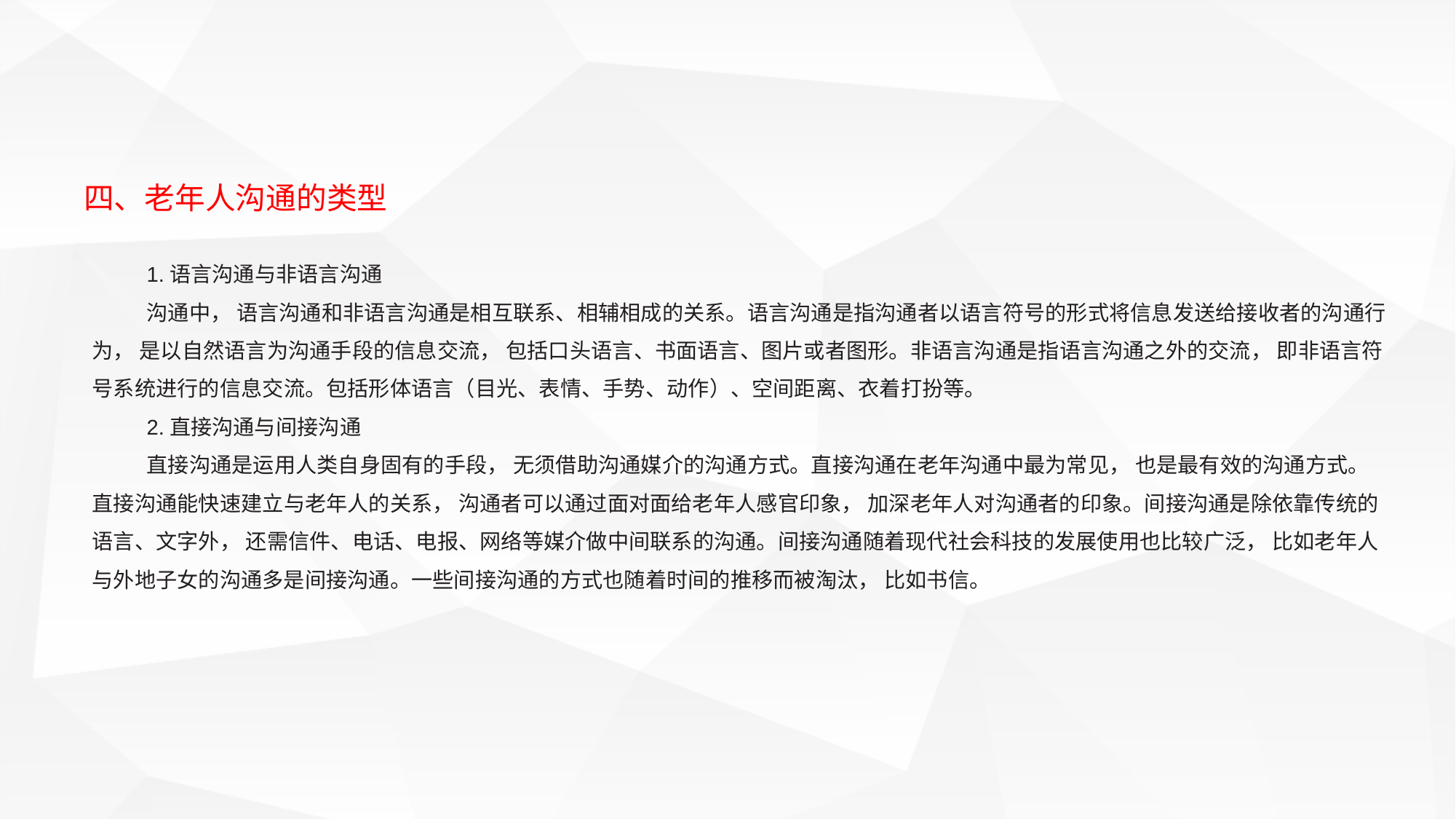

四、老年人沟通的类型
1.语言沟通与非语言沟通
沟通中， 语言沟通和非语言沟通是相互联系、相辅相成的关系。语言沟通是指沟通者以语言符号的形式将信息发送给接收者的沟通行为， 是以自然语言为沟通手段的信息交流， 包括口头语言、书面语言、图片或者图形。非语言沟通是指语言沟通之外的交流， 即非语言符号系统进行的信息交流。包括形体语言（目光、表情、手势、动作）、空间距离、衣着打扮等。
2.直接沟通与间接沟通
直接沟通是运用人类自身固有的手段， 无须借助沟通媒介的沟通方式。直接沟通在老年沟通中最为常见， 也是最有效的沟通方式。直接沟通能快速建立与老年人的关系， 沟通者可以通过面对面给老年人感官印象， 加深老年人对沟通者的印象。间接沟通是除依靠传统的语言、文字外， 还需信件、电话、电报、网络等媒介做中间联系的沟通。间接沟通随着现代社会科技的发展使用也比较广泛， 比如老年人与外地子女的沟通多是间接沟通。一些间接沟通的方式也随着时间的推移而被淘汰， 比如书信。